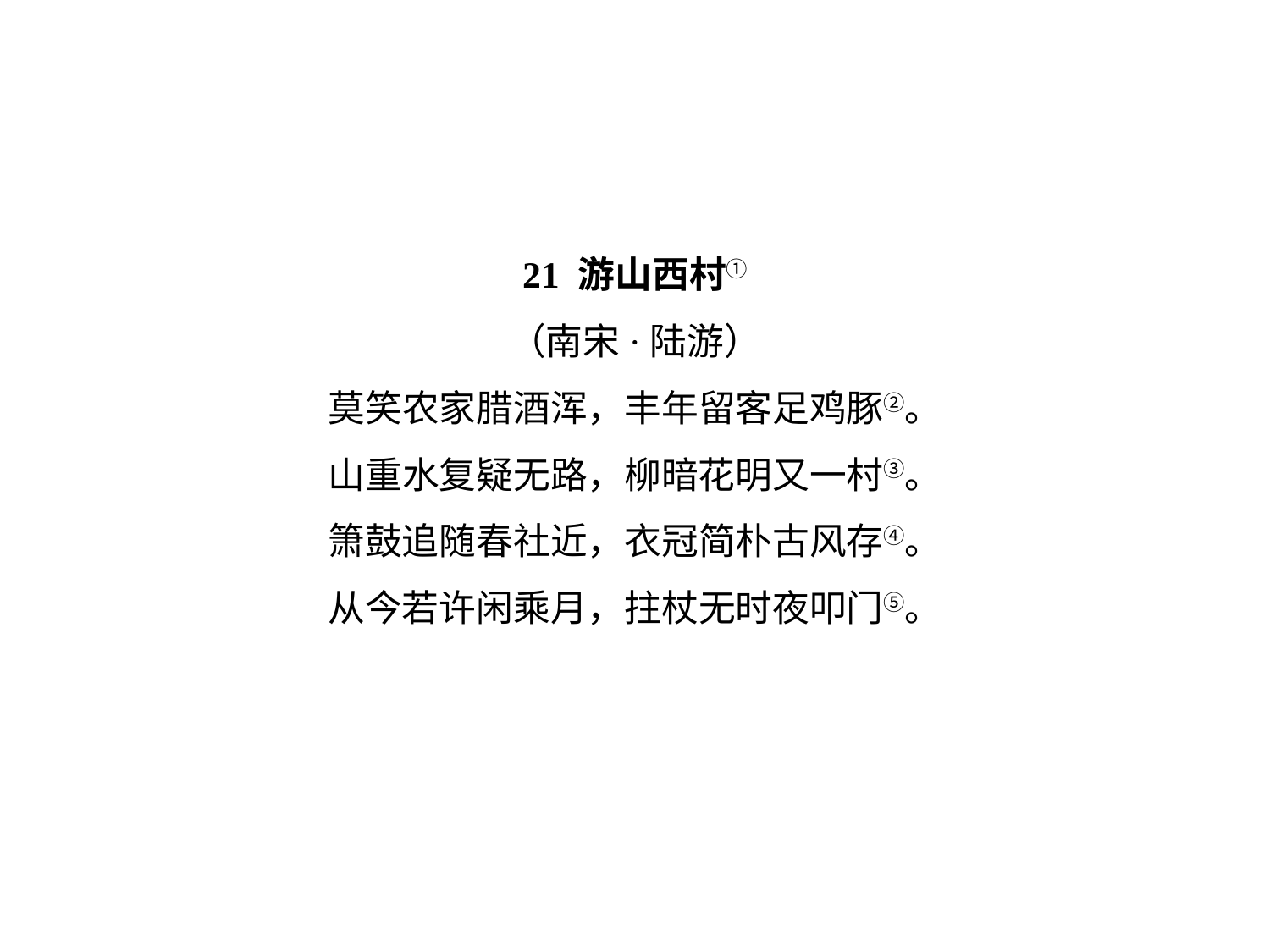

21 游山西村①
（南宋·陆游）
莫笑农家腊酒浑，丰年留客足鸡豚②。
山重水复疑无路，柳暗花明又一村③。
箫鼓追随春社近，衣冠简朴古风存④。
从今若许闲乘月，拄杖无时夜叩门⑤。